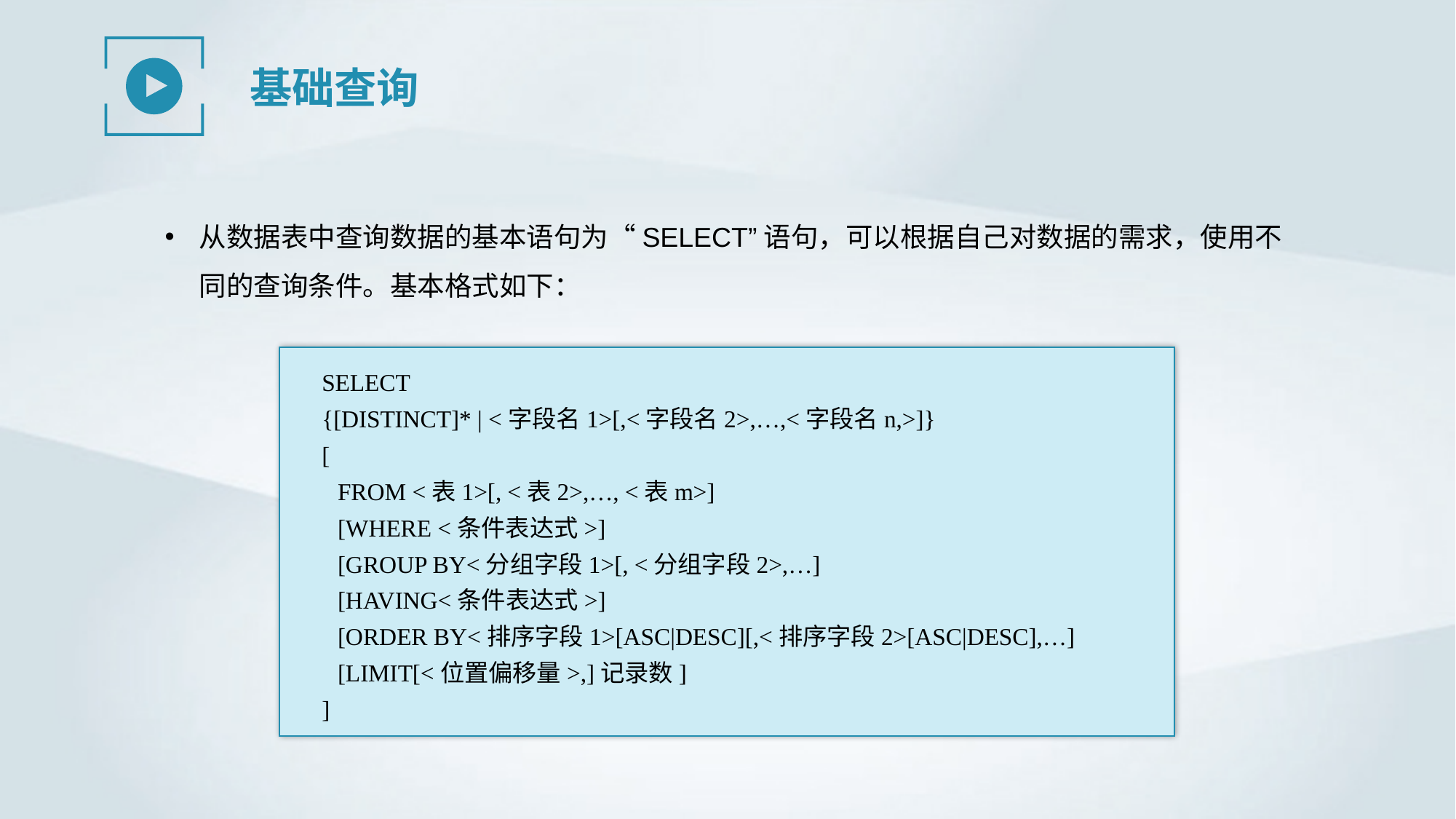

基础查询
从数据表中查询数据的基本语句为“SELECT”语句，可以根据自己对数据的需求，使用不同的查询条件。基本格式如下：
SELECT
{[DISTINCT]* | <字段名1>[,<字段名2>,…,<字段名n,>]}
[
FROM <表1>[, <表2>,…, <表m>]
[WHERE <条件表达式>]
[GROUP BY<分组字段1>[, <分组字段2>,…]
[HAVING<条件表达式>]
[ORDER BY<排序字段1>[ASC|DESC][,<排序字段2>[ASC|DESC],…]
[LIMIT[<位置偏移量>,]记录数]
]